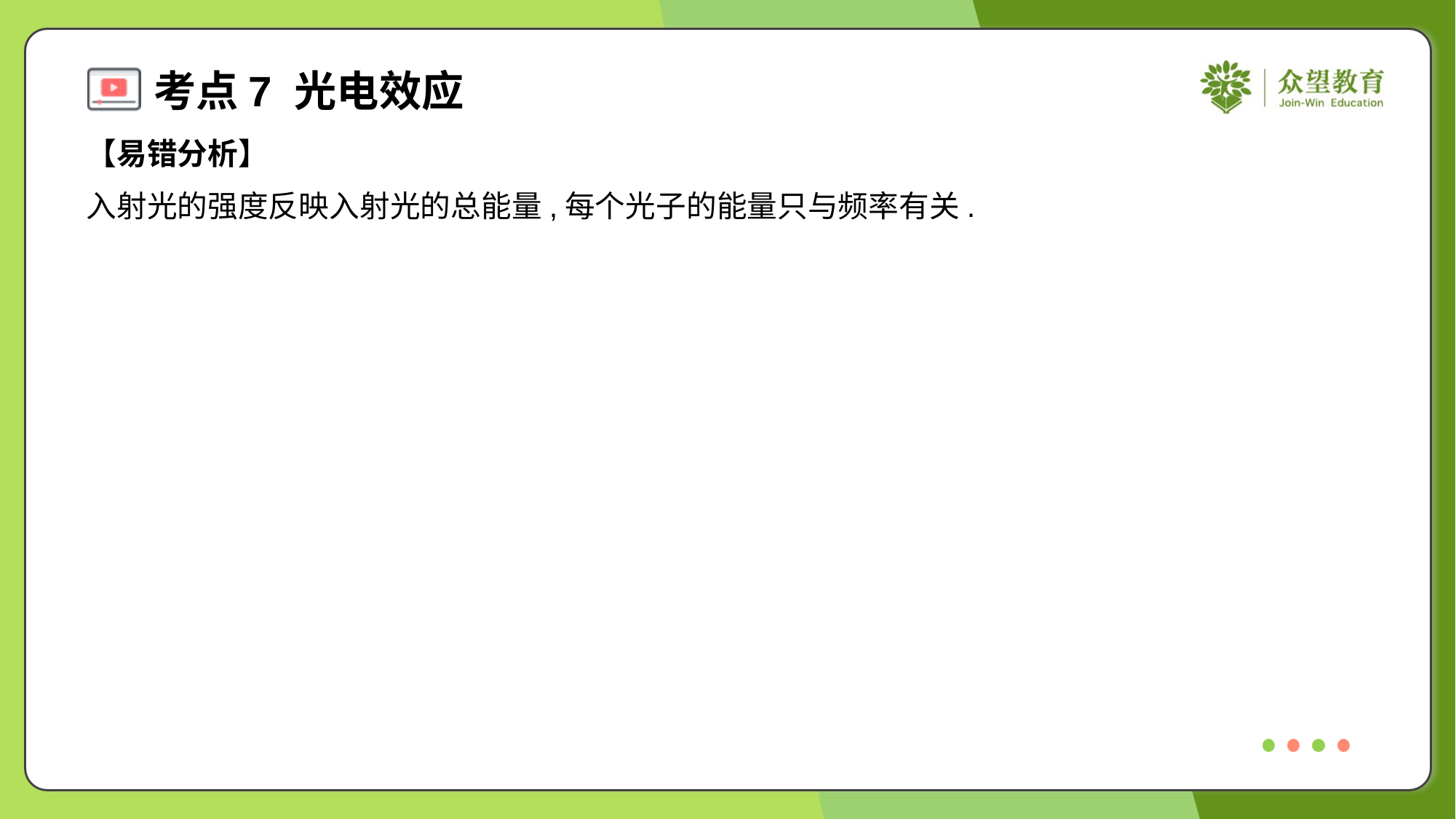

【易错分析】
入射光的强度反映入射光的总能量,每个光子的能量只与频率有关.